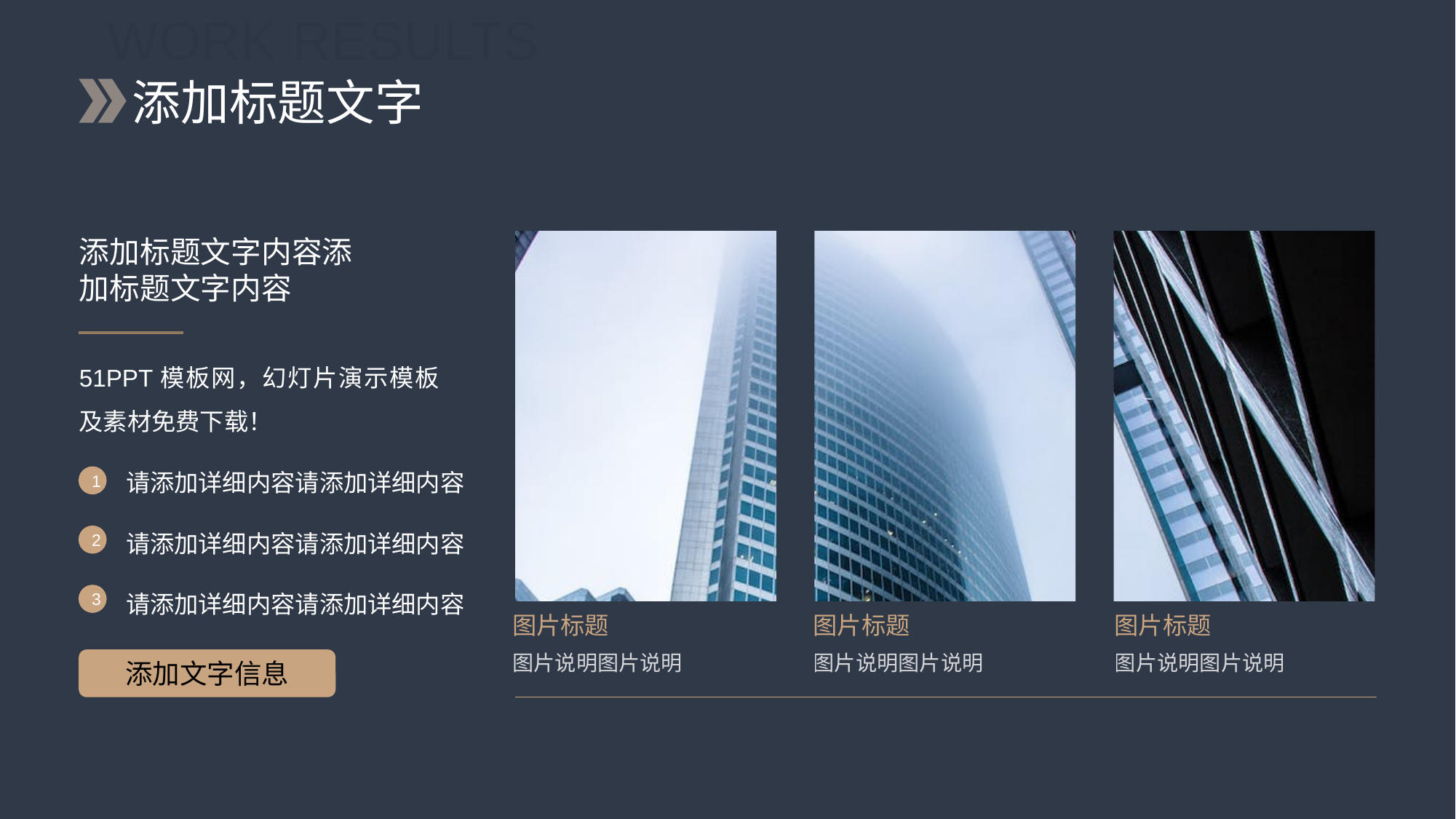

WORK RESULTS
添加标题文字

添加标题文字内容添加标题文字内容

51PPT模板网，幻灯片演示模板及素材免费下载！
请添加详细内容请添加详细内容
1
请添加详细内容请添加详细内容
2
请添加详细内容请添加详细内容
3
图片标题
图片标题
图片标题
图片说明图片说明
图片说明图片说明
图片说明图片说明
添加文字信息